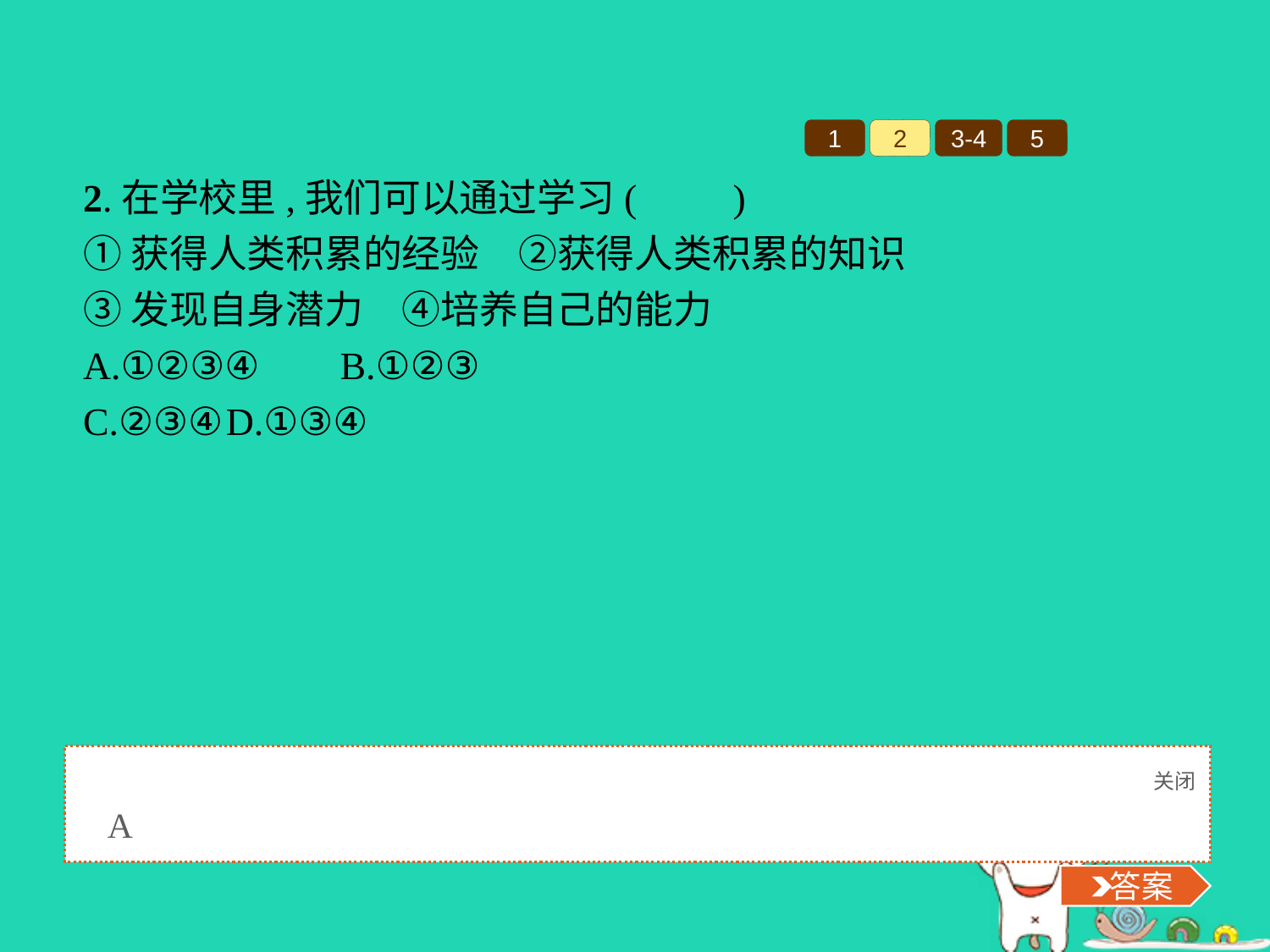

1
2
3-4
5
2.在学校里,我们可以通过学习(　　)
①获得人类积累的经验　②获得人类积累的知识
③发现自身潜力　④培养自己的能力
A.①②③④	B.①②③
C.②③④	D.①③④

关闭
  答案

A
  答案